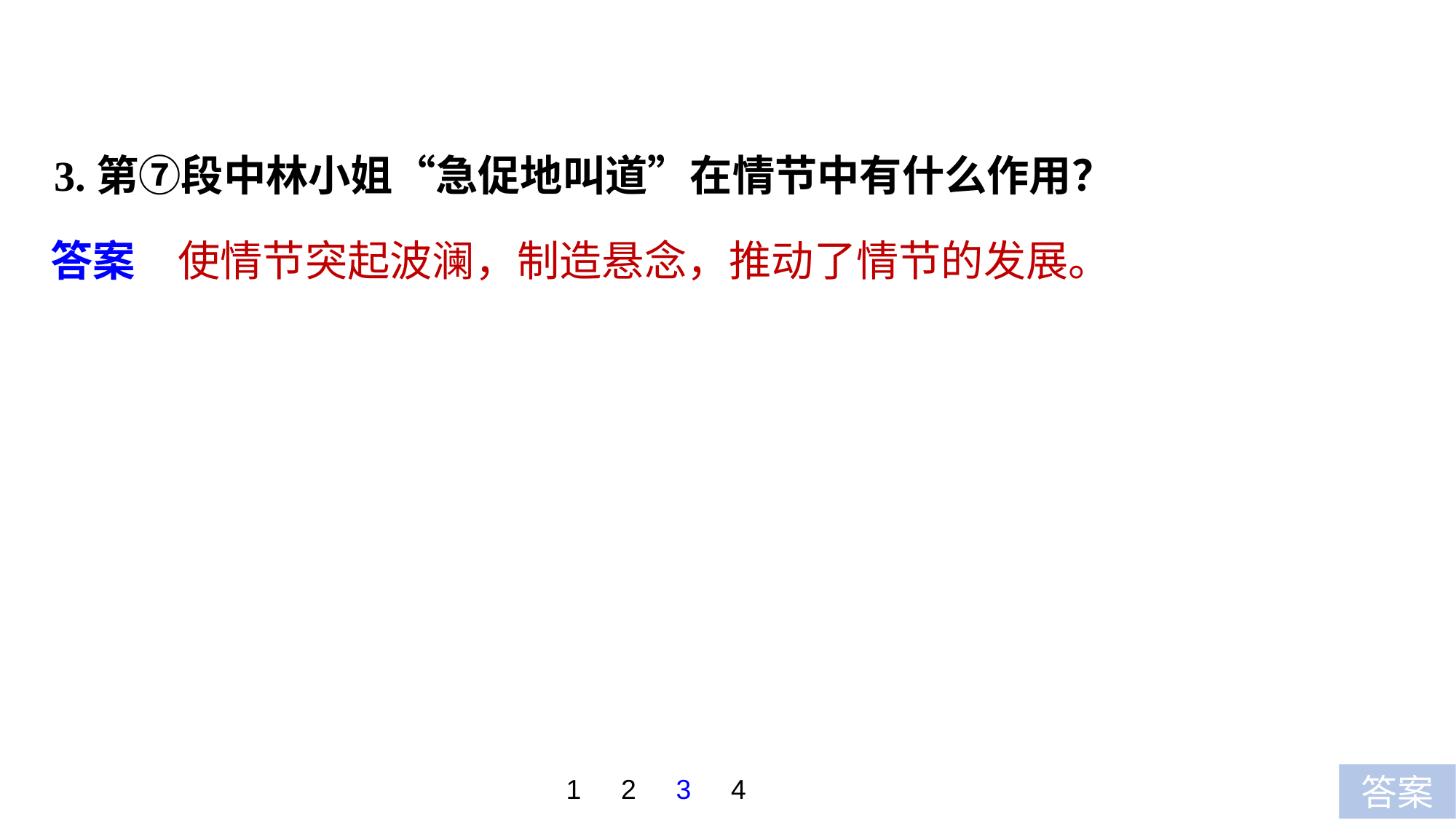

3.第⑦段中林小姐“急促地叫道”在情节中有什么作用？
答案　使情节突起波澜，制造悬念，推动了情节的发展。
1
2
3
4
答案